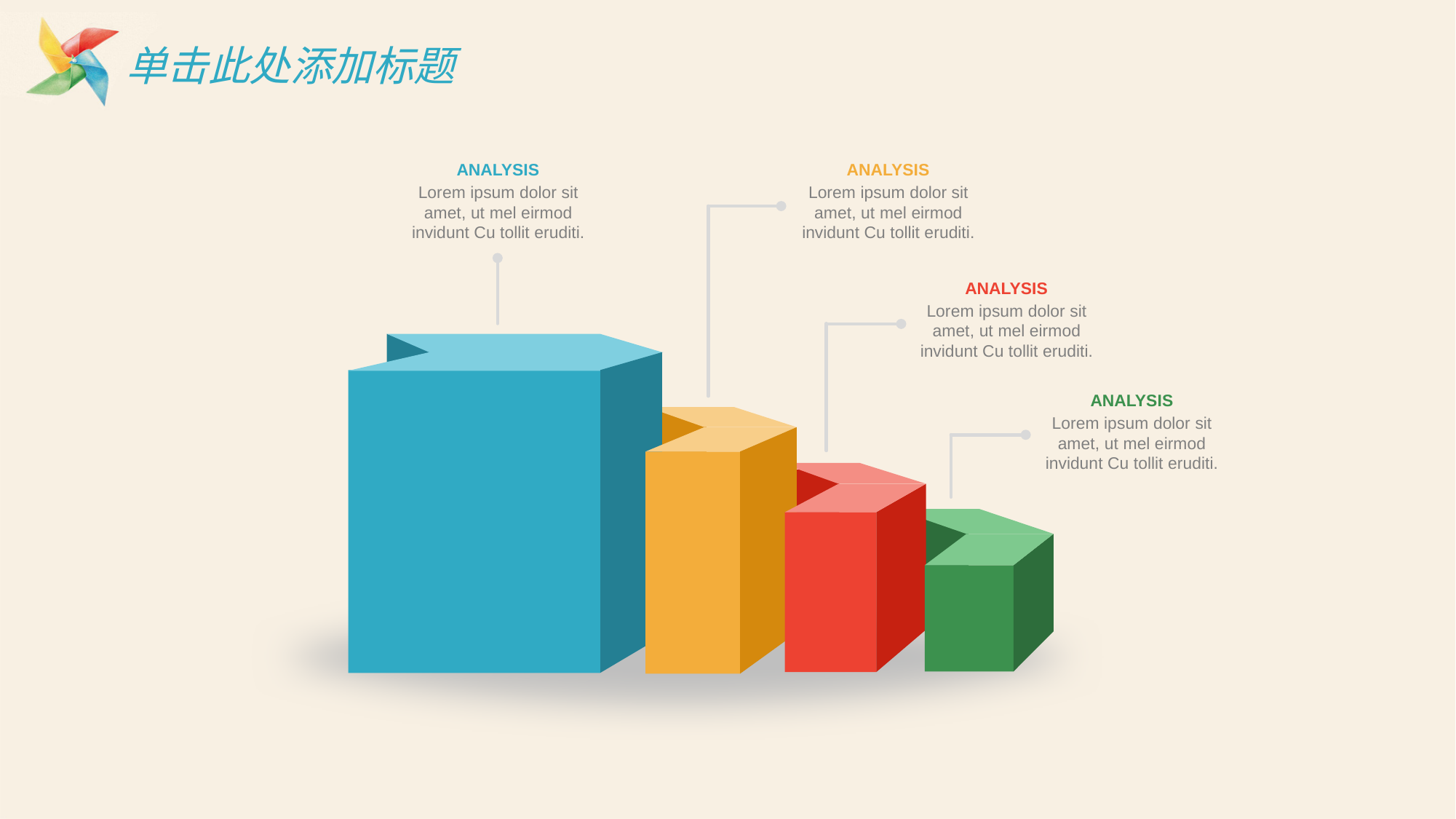

# 单击此处添加标题
ANALYSIS
Lorem ipsum dolor sit amet, ut mel eirmod invidunt Cu tollit eruditi.
ANALYSIS
Lorem ipsum dolor sit amet, ut mel eirmod invidunt Cu tollit eruditi.
ANALYSIS
Lorem ipsum dolor sit amet, ut mel eirmod invidunt Cu tollit eruditi.

ANALYSIS
Lorem ipsum dolor sit amet, ut mel eirmod invidunt Cu tollit eruditi.